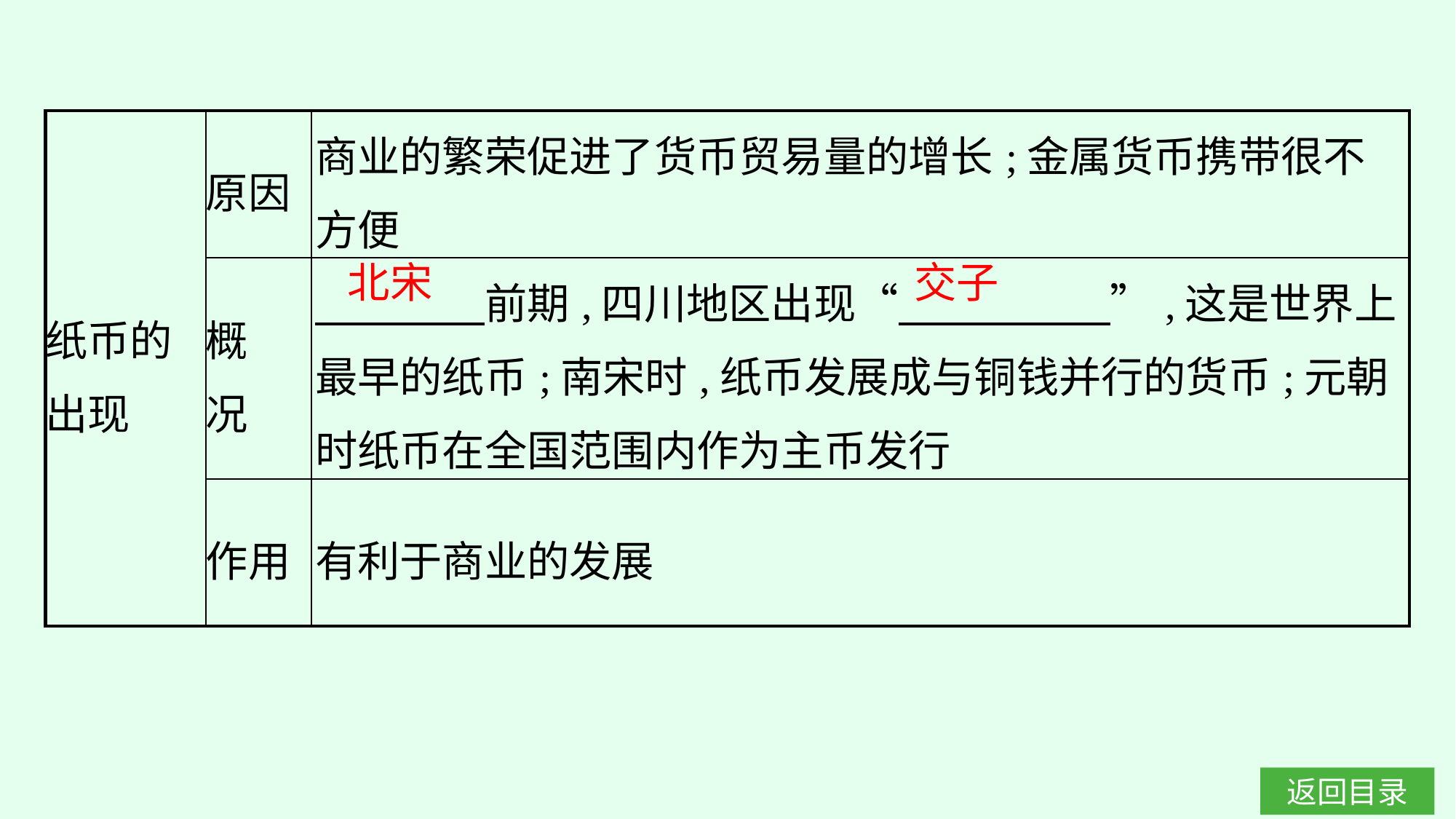

| 纸币的 出现 | 原因 | 商业的繁荣促进了货币贸易量的增长;金属货币携带很不方便 |
| --- | --- | --- |
|  | 概 况 | 前期,四川地区出现“　　　　　”,这是世界上最早的纸币;南宋时,纸币发展成与铜钱并行的货币;元朝时纸币在全国范围内作为主币发行 |
|  | 作用 | 有利于商业的发展 |
北宋
交子